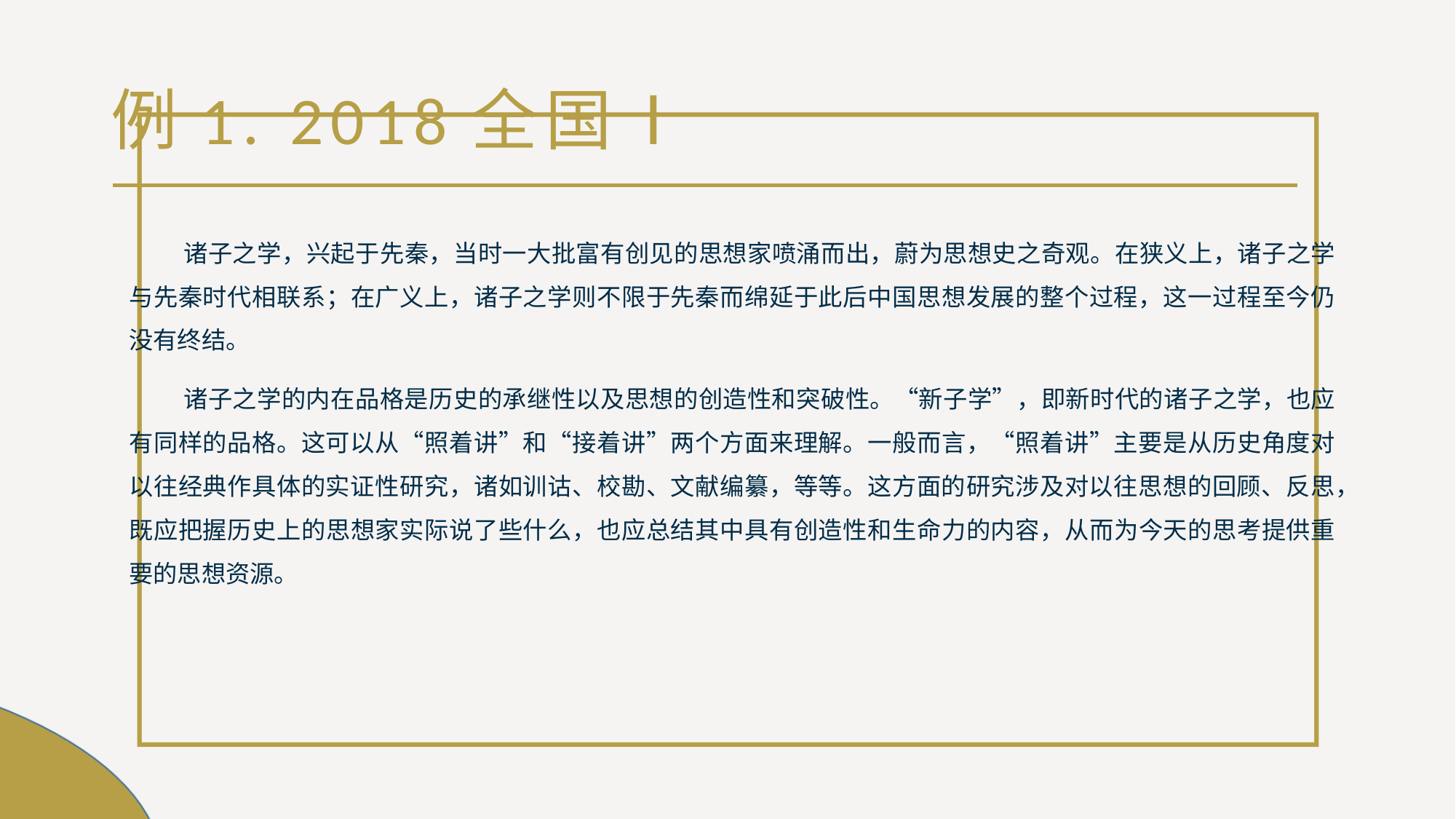

# 例1. 2018全国Ⅰ
诸子之学，兴起于先秦，当时一大批富有创见的思想家喷涌而出，蔚为思想史之奇观。在狭义上，诸子之学与先秦时代相联系；在广义上，诸子之学则不限于先秦而绵延于此后中国思想发展的整个过程，这一过程至今仍没有终结。
诸子之学的内在品格是历史的承继性以及思想的创造性和突破性。“新子学”，即新时代的诸子之学，也应有同样的品格。这可以从“照着讲”和“接着讲”两个方面来理解。一般而言，“照着讲”主要是从历史角度对以往经典作具体的实证性研究，诸如训诂、校勘、文献编纂，等等。这方面的研究涉及对以往思想的回顾、反思，既应把握历史上的思想家实际说了些什么，也应总结其中具有创造性和生命力的内容，从而为今天的思考提供重要的思想资源。